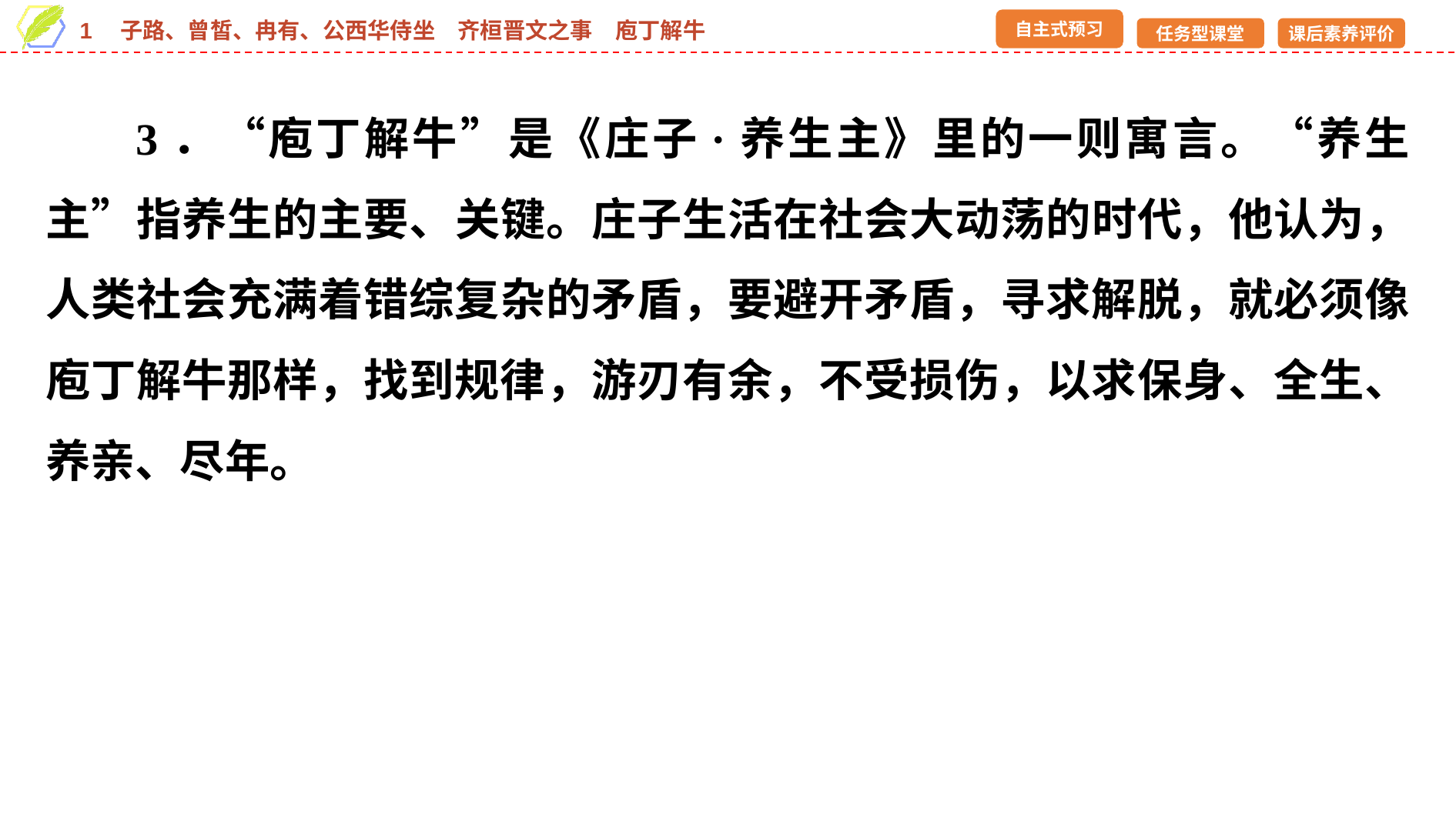

3．“庖丁解牛”是《庄子·养生主》里的一则寓言。“养生主”指养生的主要、关键。庄子生活在社会大动荡的时代，他认为，人类社会充满着错综复杂的矛盾，要避开矛盾，寻求解脱，就必须像庖丁解牛那样，找到规律，游刃有余，不受损伤，以求保身、全生、养亲、尽年。